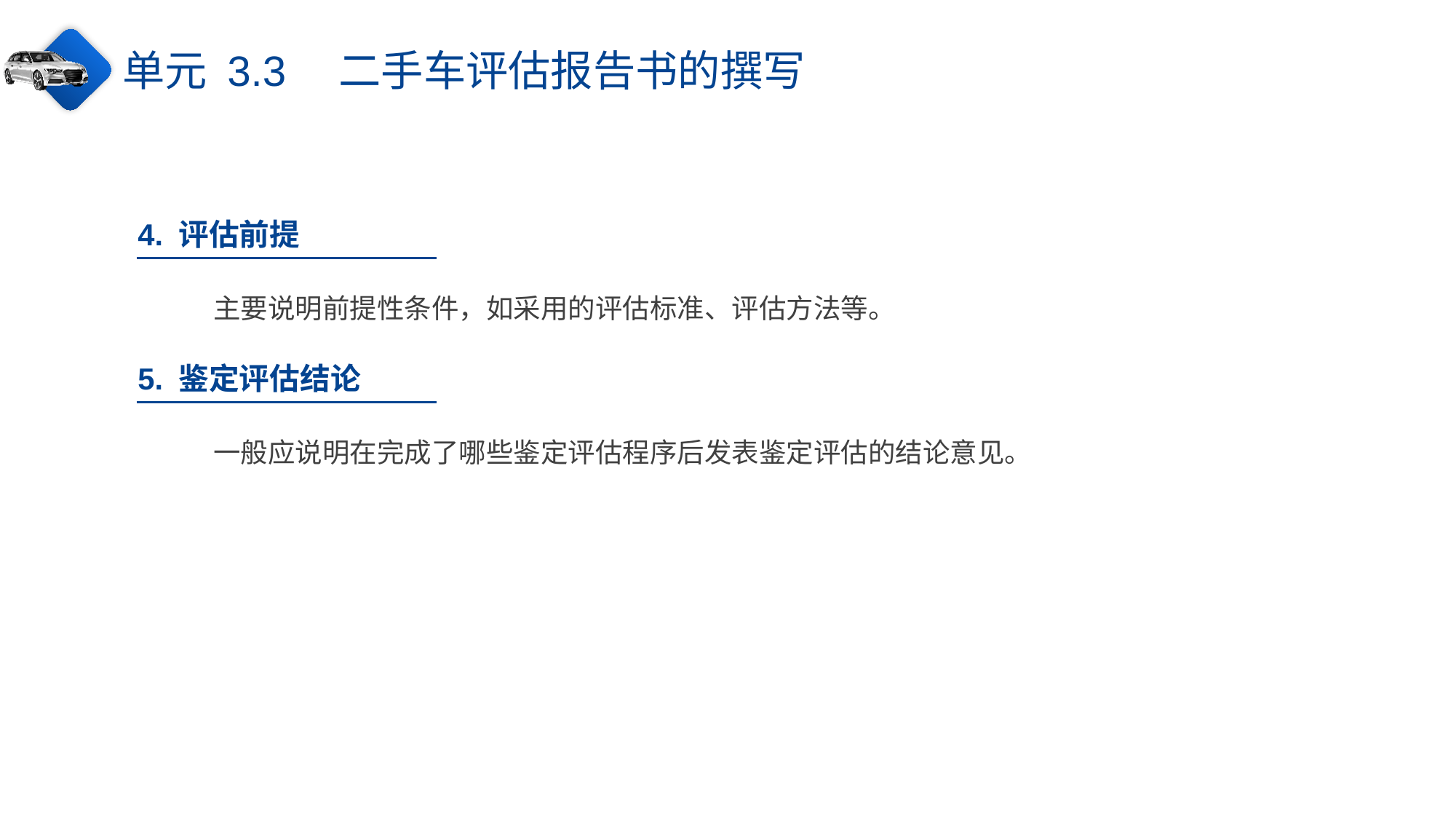

单元 3.3　二手车评估报告书的撰写
4. 评估前提
主要说明前提性条件，如采用的评估标准、评估方法等。
5. 鉴定评估结论
一般应说明在完成了哪些鉴定评估程序后发表鉴定评估的结论意见。